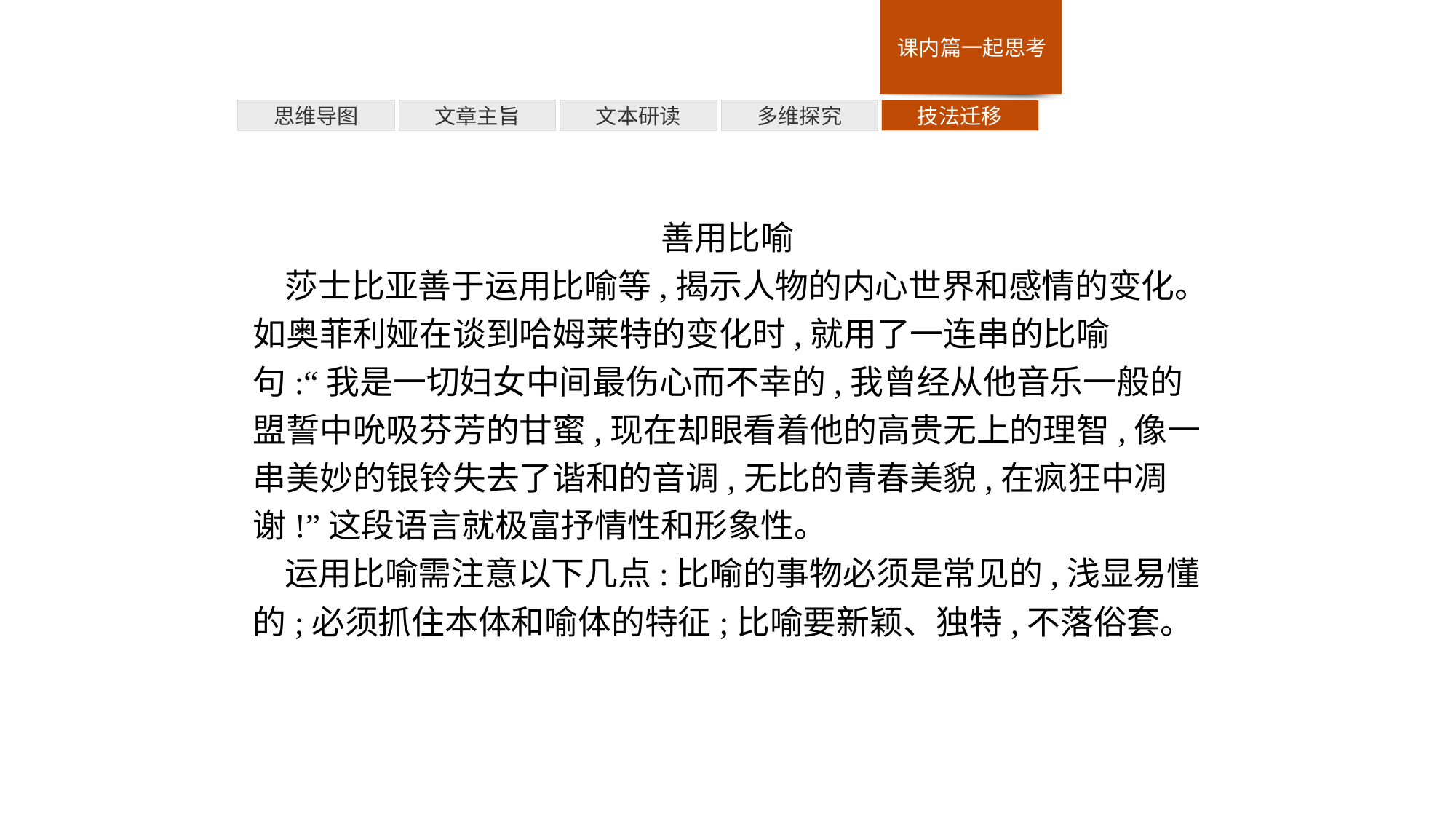

多维探究
思维导图
文章主旨
文本研读
技法迁移
善用比喻
莎士比亚善于运用比喻等,揭示人物的内心世界和感情的变化。如奥菲利娅在谈到哈姆莱特的变化时,就用了一连串的比喻句:“我是一切妇女中间最伤心而不幸的,我曾经从他音乐一般的盟誓中吮吸芬芳的甘蜜,现在却眼看着他的高贵无上的理智,像一串美妙的银铃失去了谐和的音调,无比的青春美貌,在疯狂中凋谢!”这段语言就极富抒情性和形象性。
运用比喻需注意以下几点:比喻的事物必须是常见的,浅显易懂的;必须抓住本体和喻体的特征;比喻要新颖、独特,不落俗套。